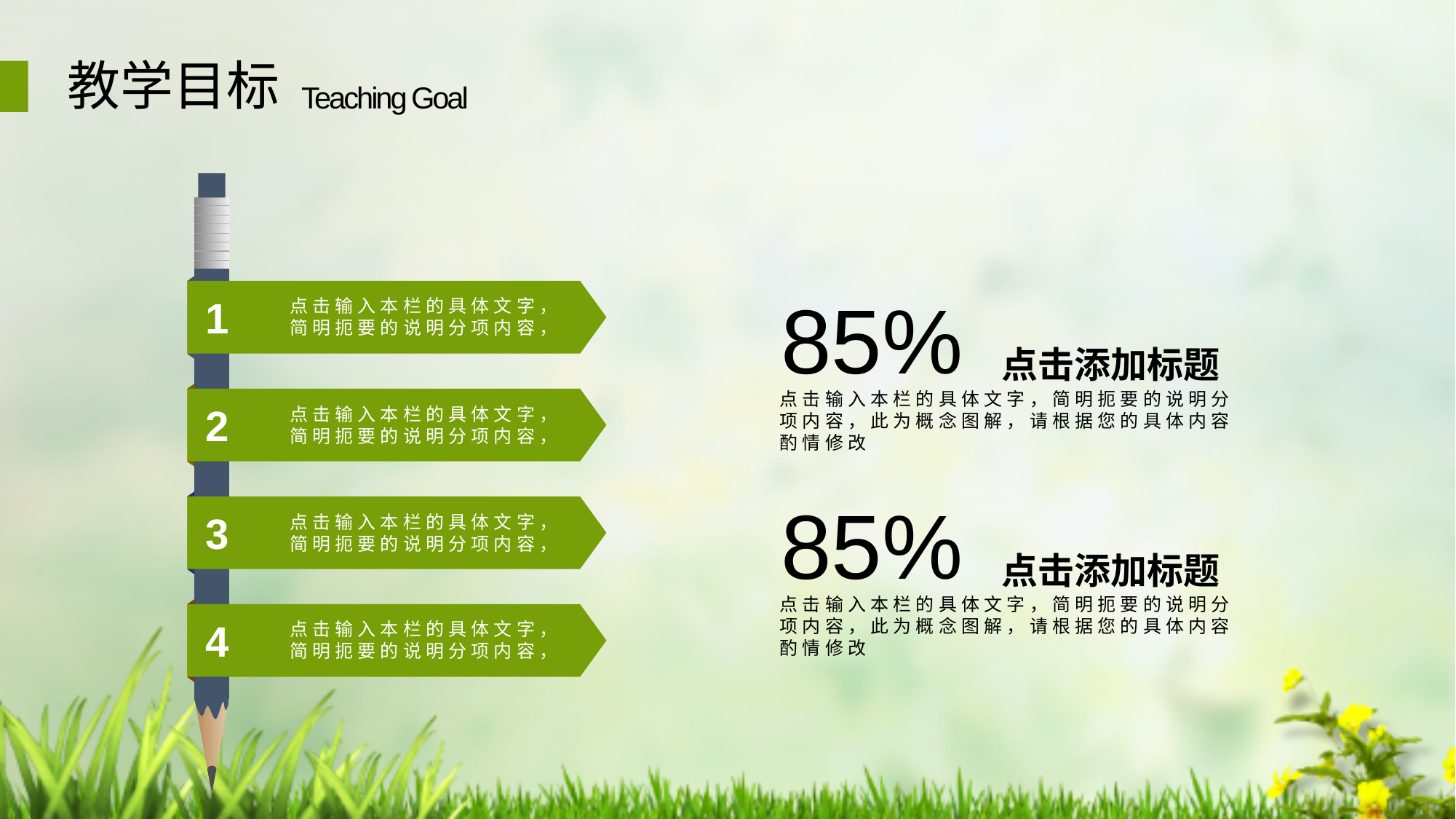

教学目标
Teaching Goal

1
点击输入本栏的具体文字，简明扼要的说明分项内容，

2
点击输入本栏的具体文字，简明扼要的说明分项内容，

3
点击输入本栏的具体文字，简明扼要的说明分项内容，

4
点击输入本栏的具体文字，简明扼要的说明分项内容，

85%
点击添加标题
点击输入本栏的具体文字，简明扼要的说明分项内容，此为概念图解，请根据您的具体内容酌情修改
85%
点击添加标题
点击输入本栏的具体文字，简明扼要的说明分项内容，此为概念图解，请根据您的具体内容酌情修改